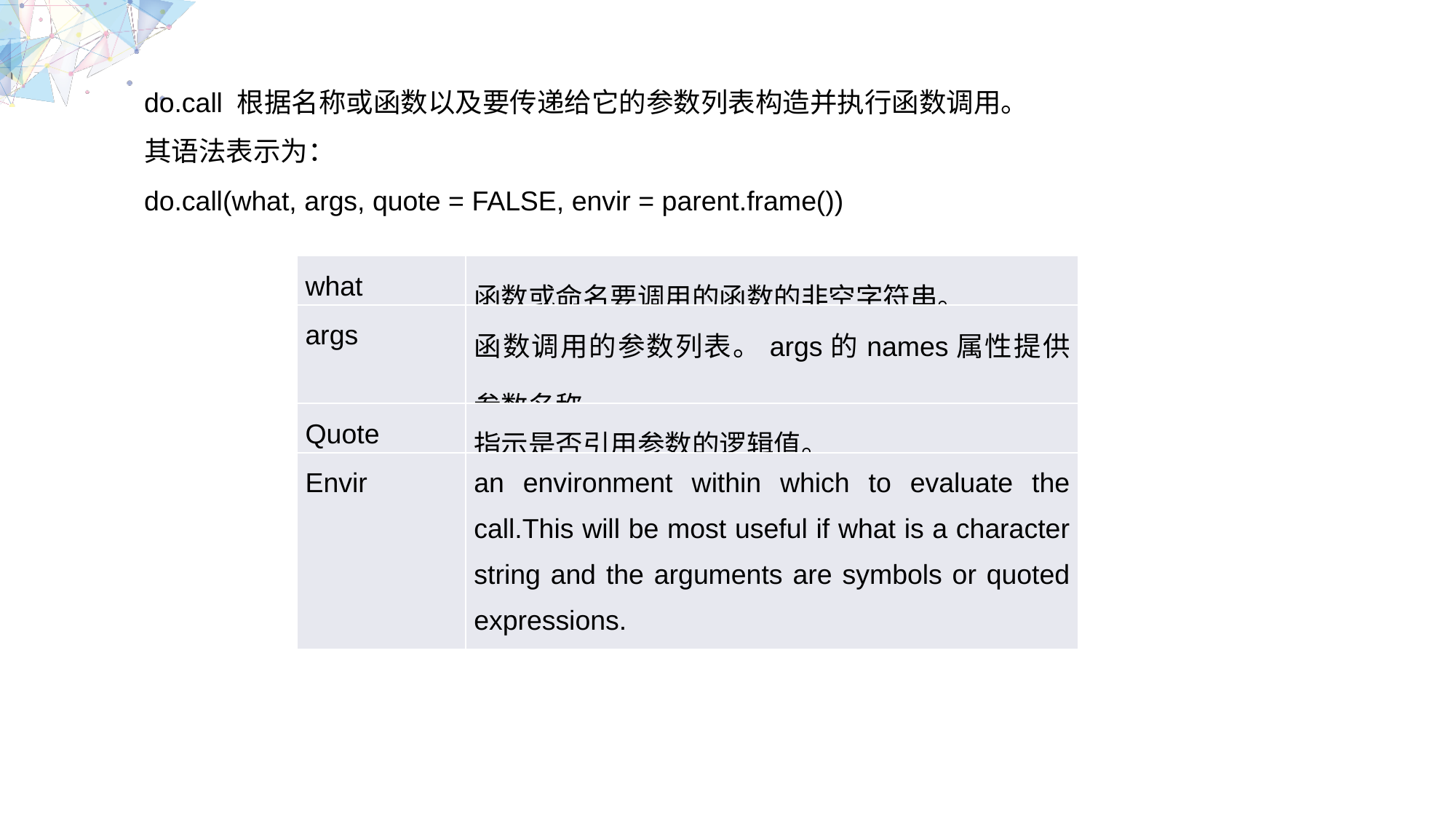

do.call 根据名称或函数以及要传递给它的参数列表构造并执行函数调用。
其语法表示为：
do.call(what, args, quote = FALSE, envir = parent.frame())

| what | 函数或命名要调用的函数的非空字符串。 |
| --- | --- |
| args | 函数调用的参数列表。args的names属性提供参数名称。 |
| Quote | 指示是否引用参数的逻辑值。 |
| Envir | an environment within which to evaluate the call.This will be most useful if what is a character string and the arguments are symbols or quoted expressions. |
MULTIPURPOSE PRESENTATION TEMPLATE | UNIQUE DESIGN
Welcome Message
Please replace text, click add relevant headline, modify the text content, also can copy your content to this directly. Please replace text, click add relevant headline, modify the text content, also can copy your content to this directly.